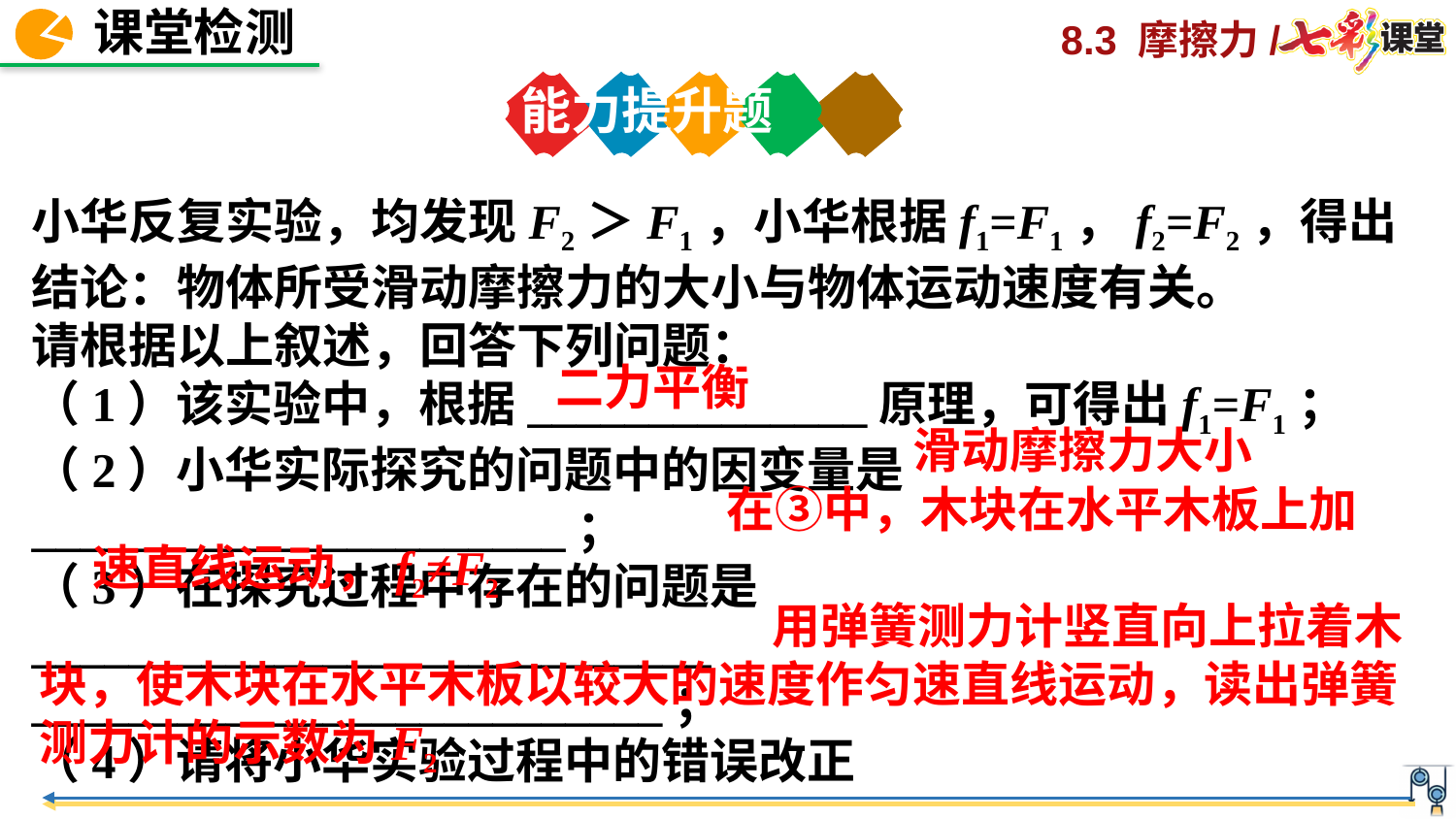

能力提升题

小华反复实验，均发现F2＞F1，小华根据f1=F1，f2=F2，得出结论：物体所受滑动摩擦力的大小与物体运动速度有关。
请根据以上叙述，回答下列问题：
（1）该实验中，根据______________原理，可得出f1=F1；
（2）小华实际探究的问题中的因变量是______________________；
（3）在探究过程中存在的问题是____________________________
__________________________；
（4）请将小华实验过程中的错误改正________________________
_____________________________________________________________________________________。
二力平衡
滑动摩擦力大小
                                                         在③中，木块在水平木板上加
速直线运动，f2≠F2
                                                                  用弹簧测力计竖直向上拉着木块，使木块在水平木板以较大的速度作匀速直线运动，读出弹簧测力计的示数为F2